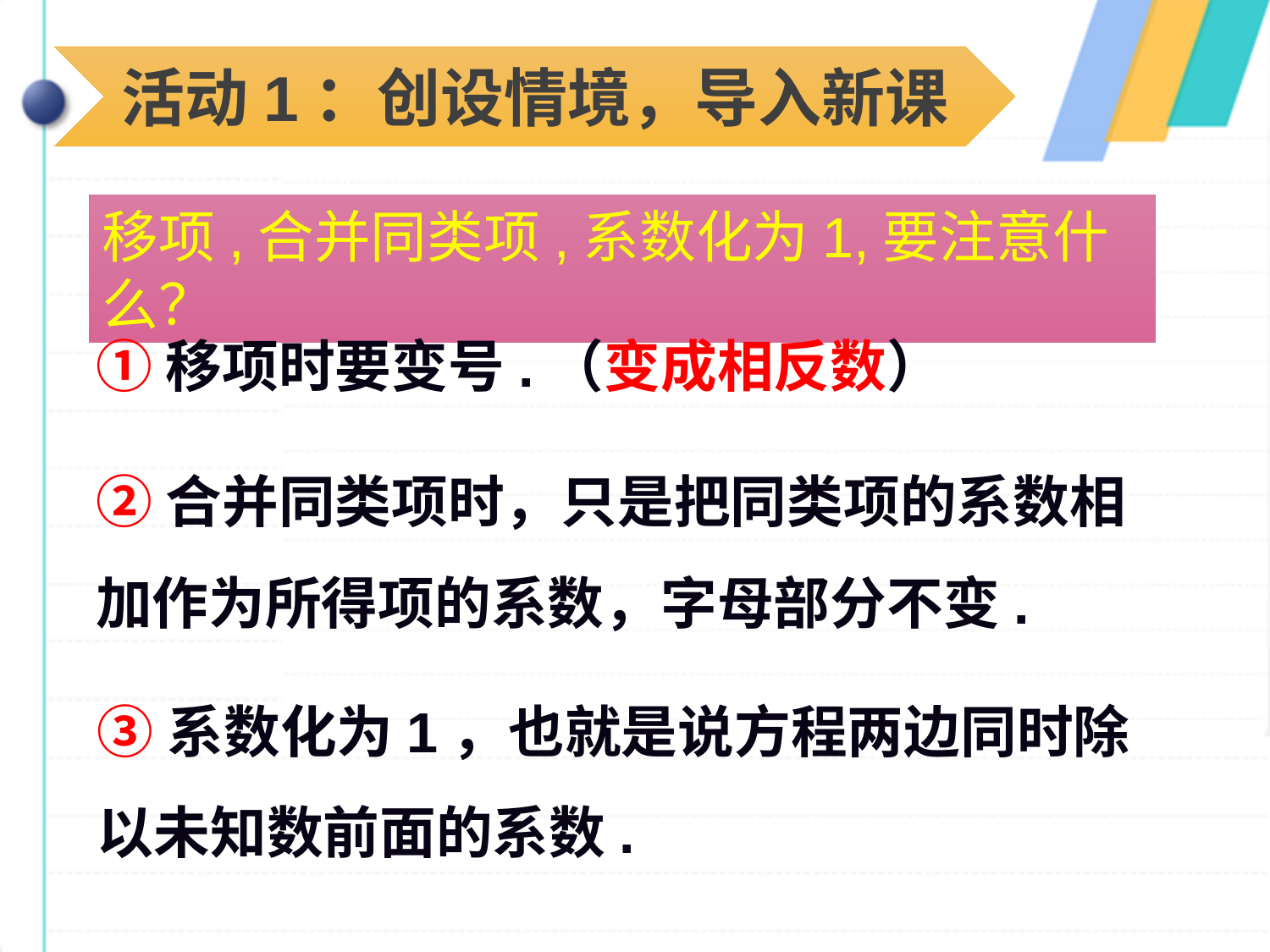

活动1：创设情境，导入新课
移项,合并同类项,系数化为1,要注意什么？
①移项时要变号.（变成相反数）
②合并同类项时，只是把同类项的系数相加作为所得项的系数，字母部分不变.
③系数化为1，也就是说方程两边同时除以未知数前面的系数.